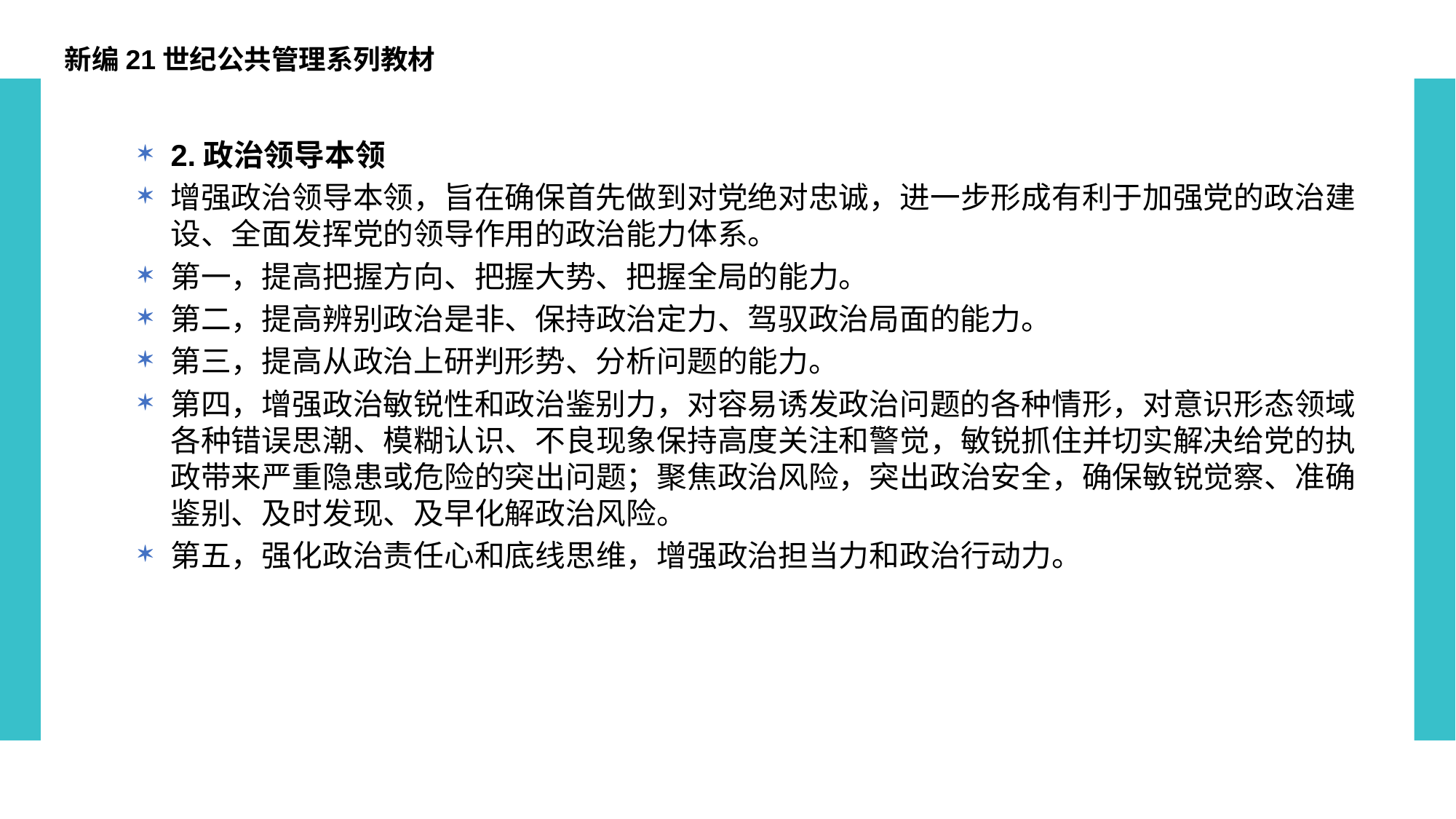

新编21世纪公共管理系列教材
2.政治领导本领
增强政治领导本领，旨在确保首先做到对党绝对忠诚，进一步形成有利于加强党的政治建设、全面发挥党的领导作用的政治能力体系。
第一，提高把握方向、把握大势、把握全局的能力。
第二，提高辨别政治是非、保持政治定力、驾驭政治局面的能力。
第三，提高从政治上研判形势、分析问题的能力。
第四，增强政治敏锐性和政治鉴别力，对容易诱发政治问题的各种情形，对意识形态领域各种错误思潮、模糊认识、不良现象保持高度关注和警觉，敏锐抓住并切实解决给党的执政带来严重隐患或危险的突出问题；聚焦政治风险，突出政治安全，确保敏锐觉察、准确鉴别、及时发现、及早化解政治风险。
第五，强化政治责任心和底线思维，增强政治担当力和政治行动力。